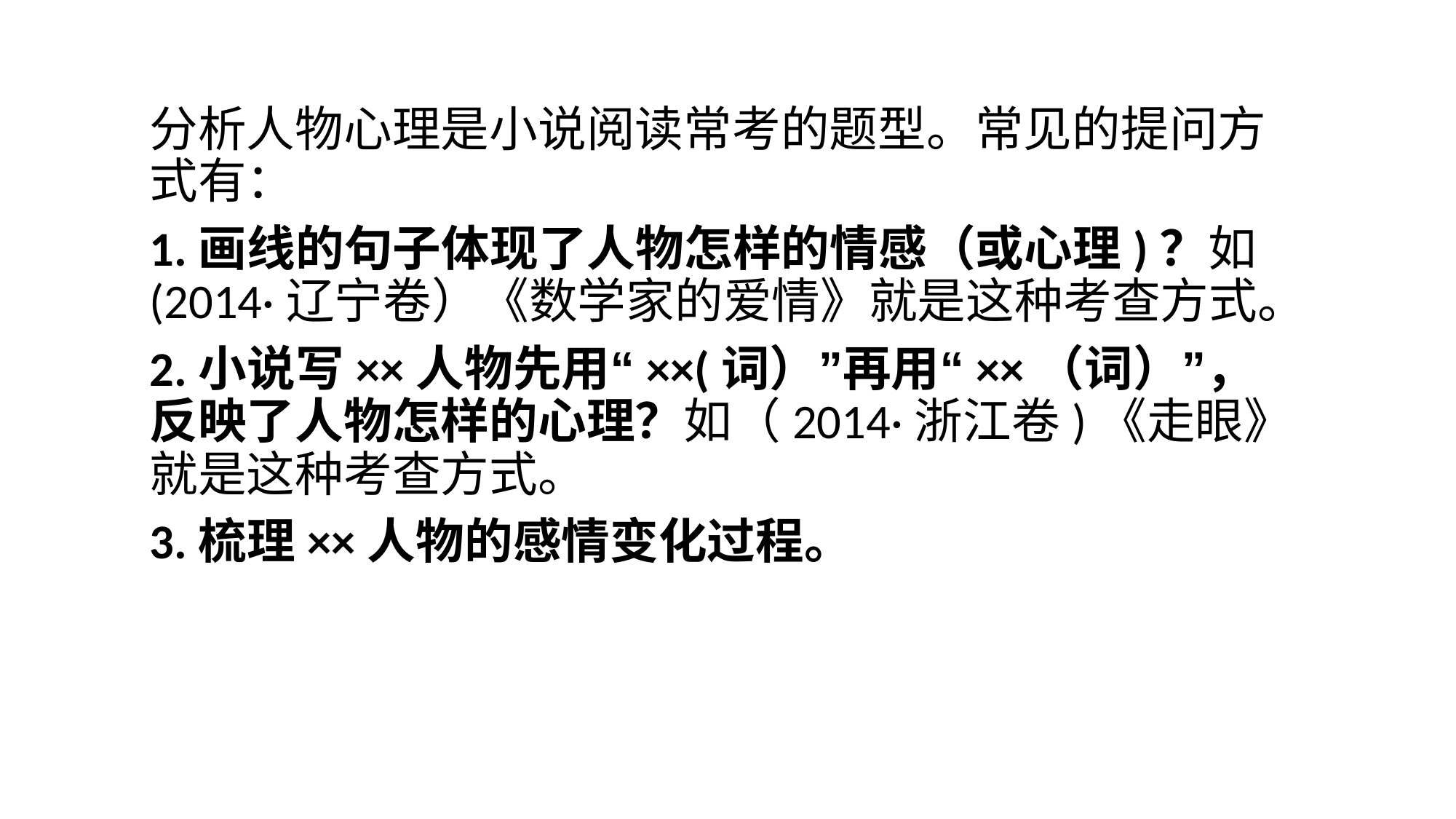

分析人物心理是小说阅读常考的题型。常见的提问方式有：
1.画线的句子体现了人物怎样的情感（或心理)？如(2014·辽宁卷）《数学家的爱情》就是这种考查方式。
2.小说写××人物先用“××(词）”再用“××（词）”，反映了人物怎样的心理？如（2014·浙江卷)《走眼》就是这种考查方式。
3.梳理××人物的感情变化过程。